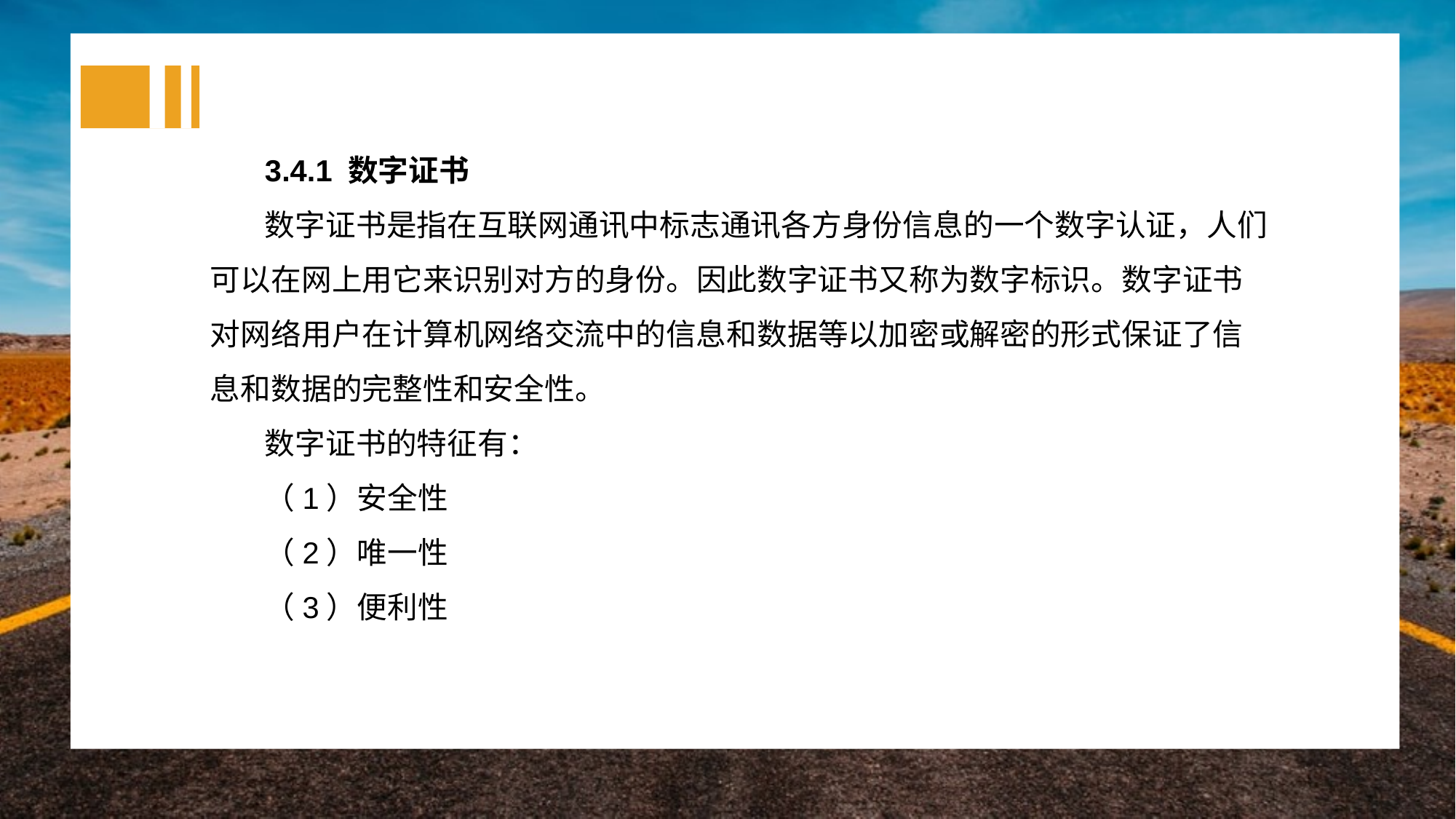

3.4.1 数字证书
数字证书是指在互联网通讯中标志通讯各方身份信息的一个数字认证，人们可以在网上用它来识别对方的身份。因此数字证书又称为数字标识。数字证书对网络用户在计算机网络交流中的信息和数据等以加密或解密的形式保证了信息和数据的完整性和安全性。
数字证书的特征有：
（1）安全性
（2）唯一性
（3）便利性